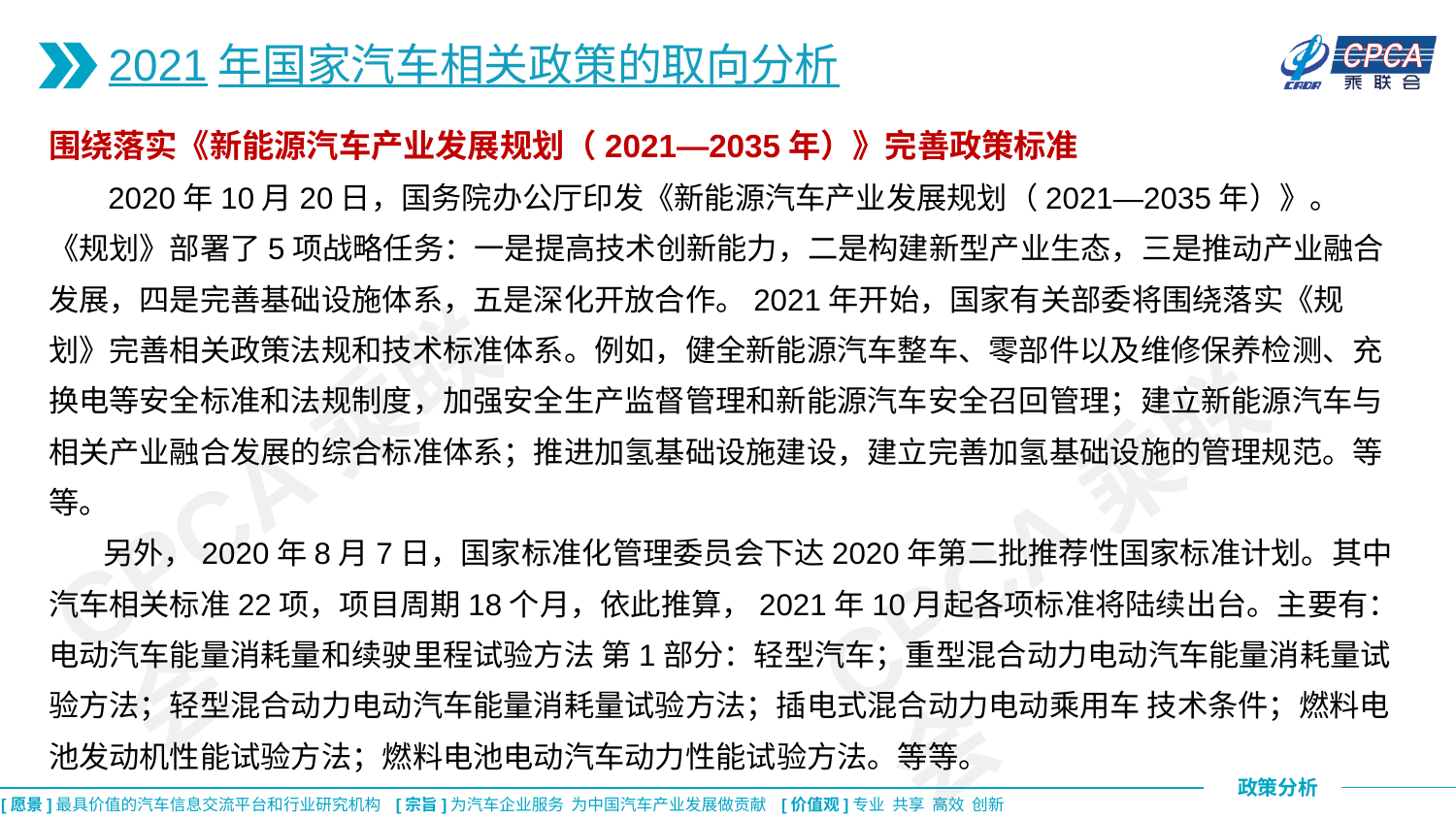

2021年国家汽车相关政策的取向分析
围绕落实《新能源汽车产业发展规划（2021—2035年）》完善政策标准
       2020年10月20日，国务院办公厅印发《新能源汽车产业发展规划（2021—2035年）》。《规划》部署了5项战略任务：一是提高技术创新能力，二是构建新型产业生态，三是推动产业融合发展，四是完善基础设施体系，五是深化开放合作。2021年开始，国家有关部委将围绕落实《规划》完善相关政策法规和技术标准体系。例如，健全新能源汽车整车、零部件以及维修保养检测、充换电等安全标准和法规制度，加强安全生产监督管理和新能源汽车安全召回管理；建立新能源汽车与相关产业融合发展的综合标准体系；推进加氢基础设施建设，建立完善加氢基础设施的管理规范。等等。
       另外，2020年8月7日，国家标准化管理委员会下达2020年第二批推荐性国家标准计划。其中汽车相关标准22项，项目周期18个月，依此推算，2021年10月起各项标准将陆续出台。主要有：电动汽车能量消耗量和续驶里程试验方法 第1部分：轻型汽车；重型混合动力电动汽车能量消耗量试验方法；轻型混合动力电动汽车能量消耗量试验方法；插电式混合动力电动乘用车 技术条件；燃料电池发动机性能试验方法；燃料电池电动汽车动力性能试验方法。等等。
CPCA乘联会
CPCA乘联会